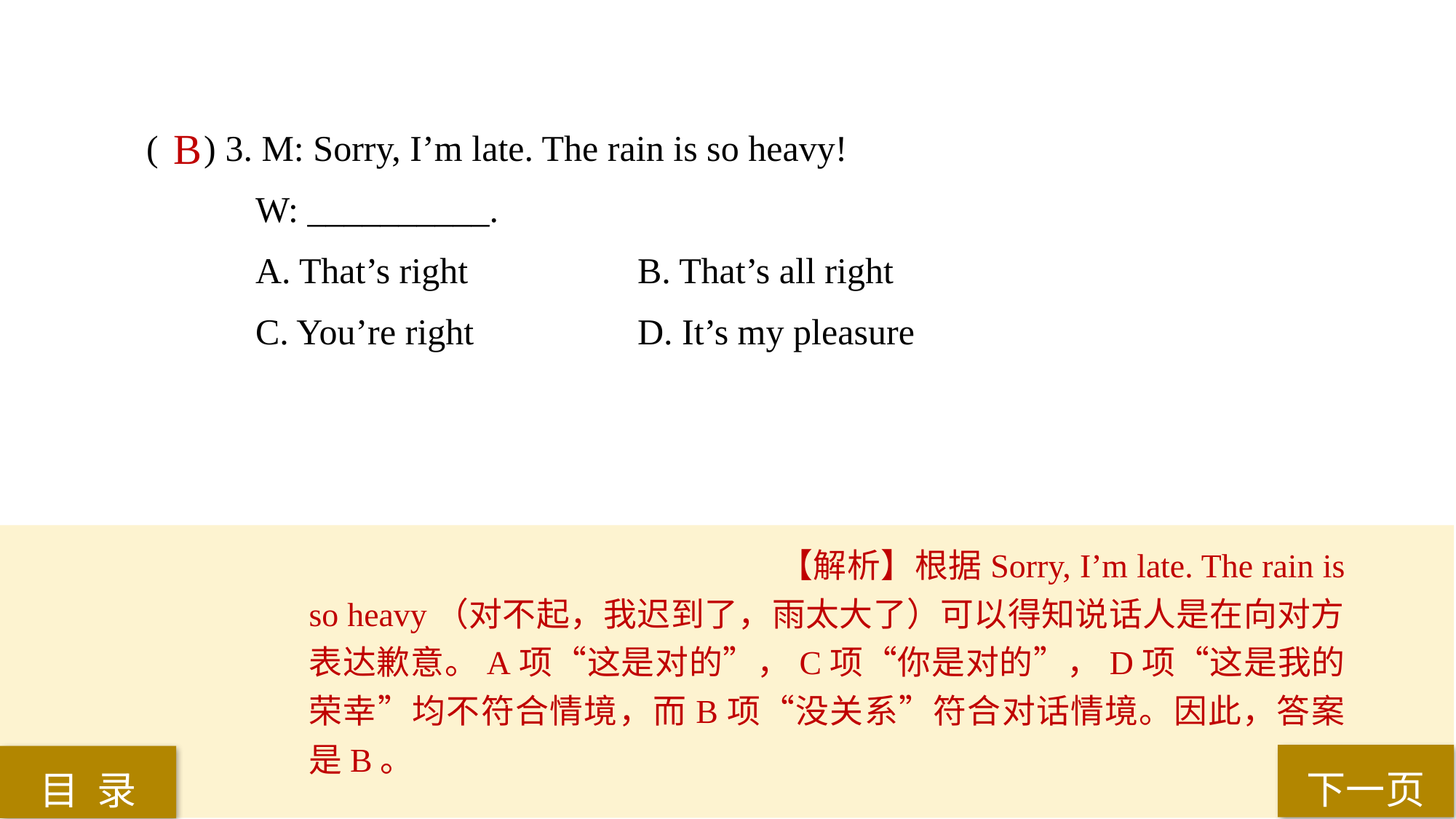

(     ) 3. M: Sorry, I’m late. The rain is so heavy!
W: __________.
A. That’s right 		B. That’s all right
C. You’re right 		D. It’s my pleasure
 B
【解析】根据Sorry, I’m late. The rain is so heavy（对不起，我迟到了，雨太大了）可以得知说话人是在向对方表达歉意。A项“这是对的”，C项“你是对的”，D项“这是我的荣幸”均不符合情境，而B项“没关系”符合对话情境。因此，答案是B。